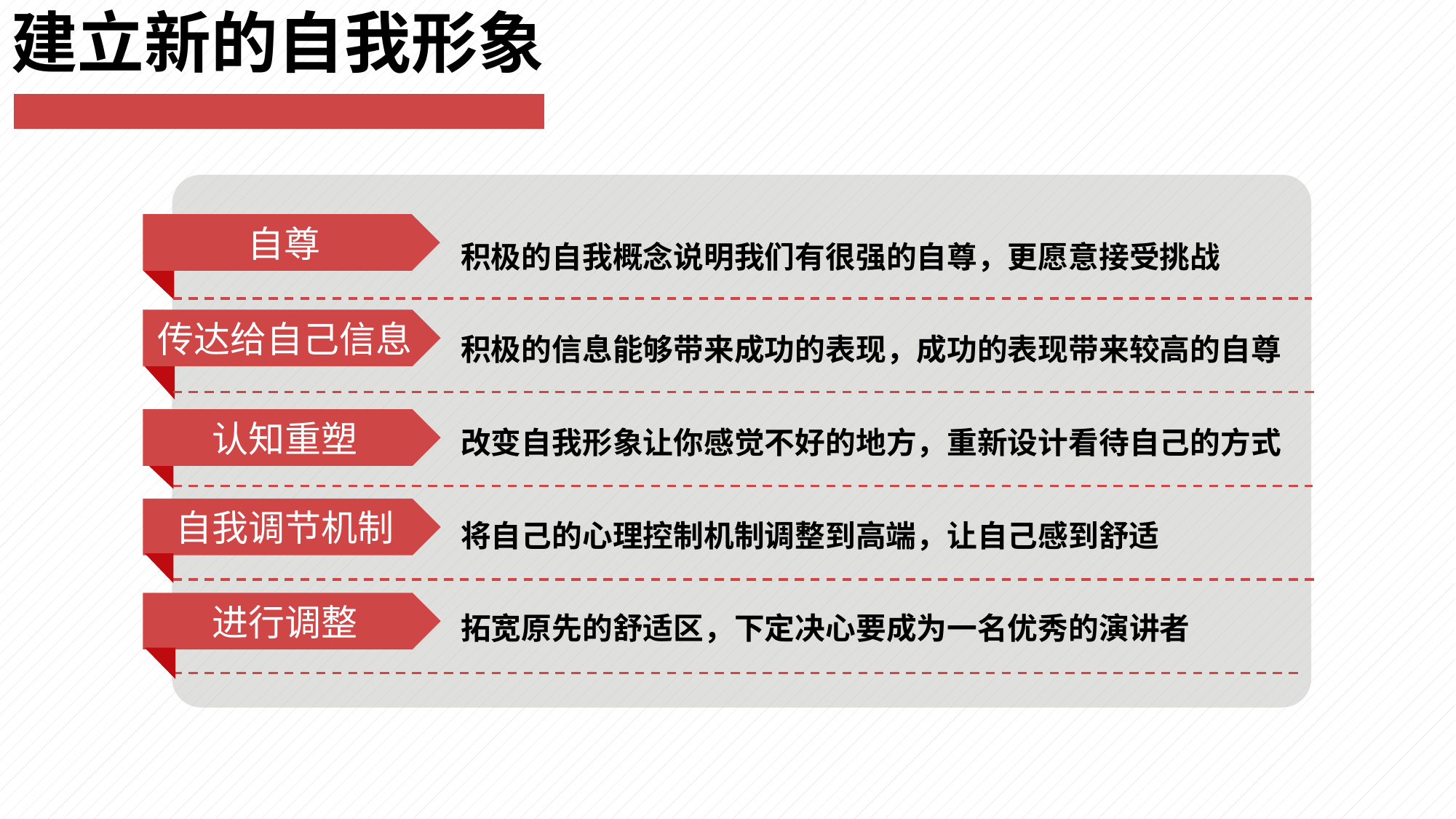

# 建立新的自我形象

自尊

积极的自我概念说明我们有很强的自尊，更愿意接受挑战
传达给自己信息

积极的信息能够带来成功的表现，成功的表现带来较高的自尊
认知重塑

改变自我形象让你感觉不好的地方，重新设计看待自己的方式
自我调节机制

将自己的心理控制机制调整到高端，让自己感到舒适
进行调整

拓宽原先的舒适区，下定决心要成为一名优秀的演讲者